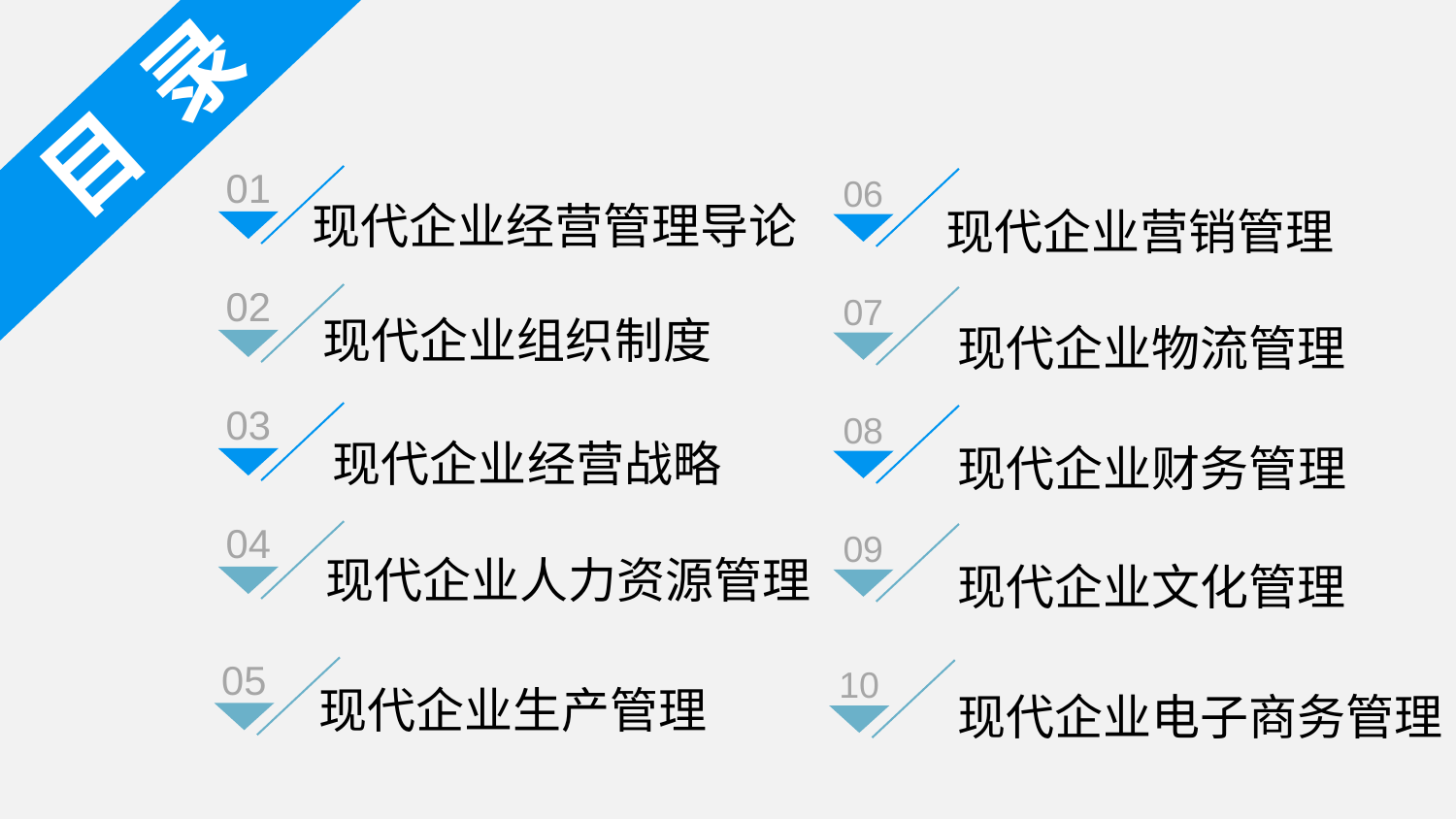

目  录
01

现代企业经营管理导论
06

现代企业营销管理
02

现代企业组织制度
07

现代企业物流管理
03

现代企业经营战略
08

现代企业财务管理
04

现代企业人力资源管理
09

现代企业文化管理
05

现代企业生产管理
10

现代企业电子商务管理